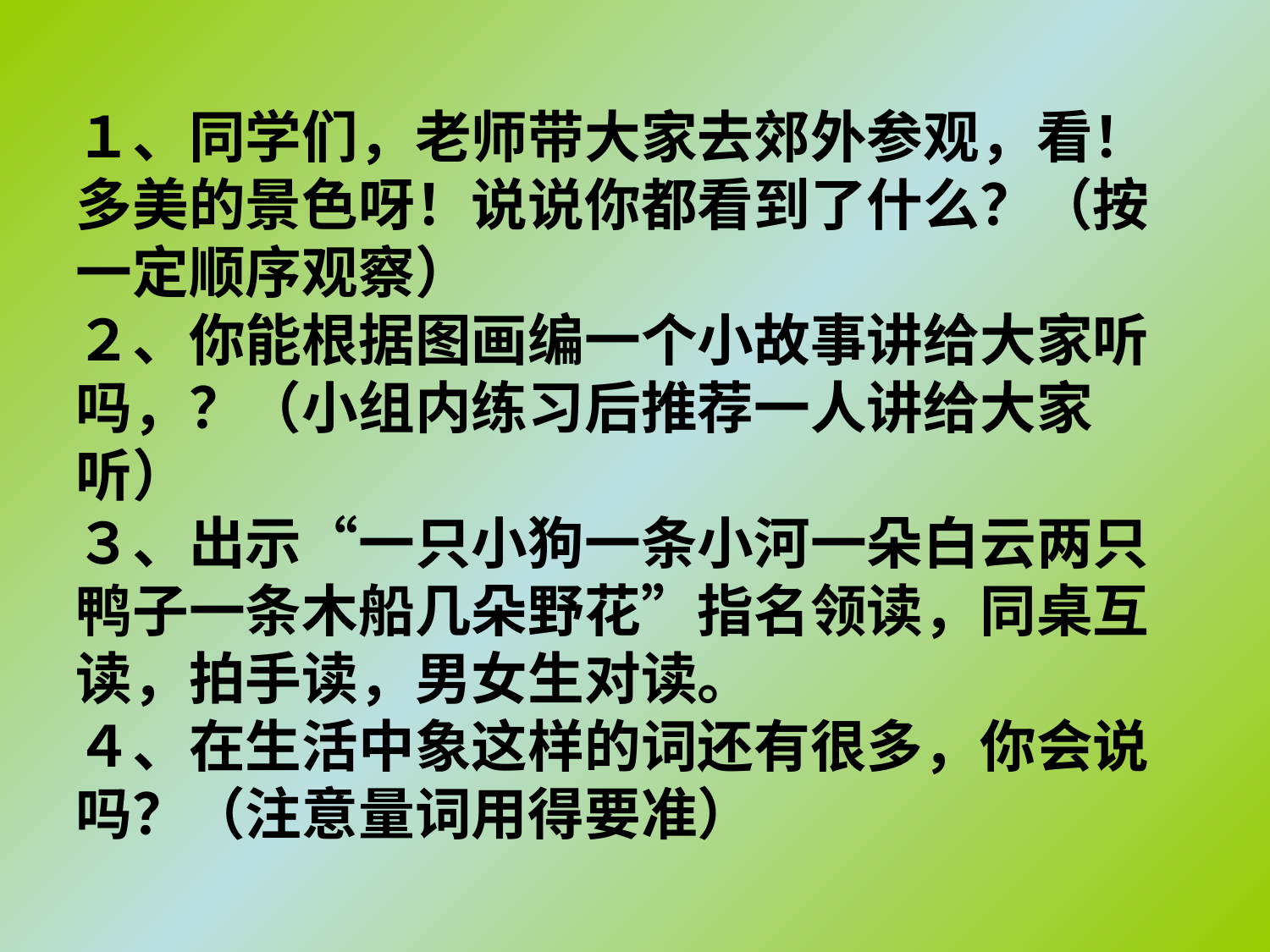

# １、同学们，老师带大家去郊外参观，看！多美的景色呀！说说你都看到了什么？（按一定顺序观察） ２、你能根据图画编一个小故事讲给大家听吗，？（小组内练习后推荐一人讲给大家听） ３、出示“一只小狗一条小河一朵白云两只鸭子一条木船几朵野花”指名领读，同桌互读，拍手读，男女生对读。 ４、在生活中象这样的词还有很多，你会说吗？（注意量词用得要准）